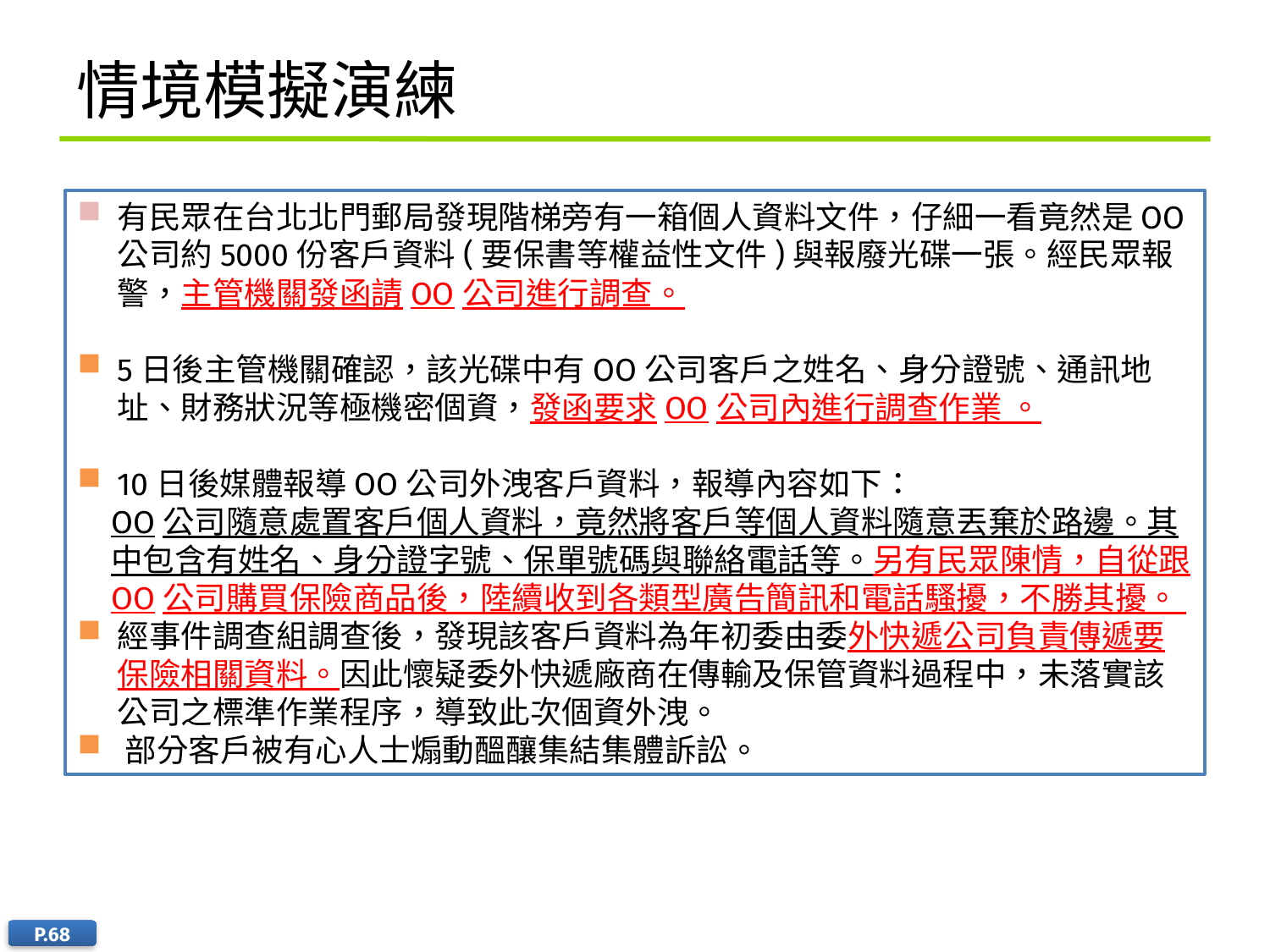

# 情境模擬演練
有民眾在台北北門郵局發現階梯旁有一箱個人資料文件，仔細一看竟然是OO公司約5000份客戶資料(要保書等權益性文件)與報廢光碟一張。經民眾報警，主管機關發函請OO公司進行調查。

5日後主管機關確認，該光碟中有OO公司客戶之姓名、身分證號、通訊地址、財務狀況等極機密個資，發函要求OO公司內進行調查作業 。

10日後媒體報導OO公司外洩客戶資料，報導內容如下：
OO公司隨意處置客戶個人資料，竟然將客戶等個人資料隨意丟棄於路邊。其中包含有姓名、身分證字號、保單號碼與聯絡電話等。另有民眾陳情，自從跟OO公司購買保險商品後，陸續收到各類型廣告簡訊和電話騷擾，不勝其擾。
經事件調查組調查後，發現該客戶資料為年初委由委外快遞公司負責傳遞要保險相關資料。因此懷疑委外快遞廠商在傳輸及保管資料過程中，未落實該公司之標準作業程序，導致此次個資外洩。
部分客戶被有心人士煽動醞釀集結集體訴訟。